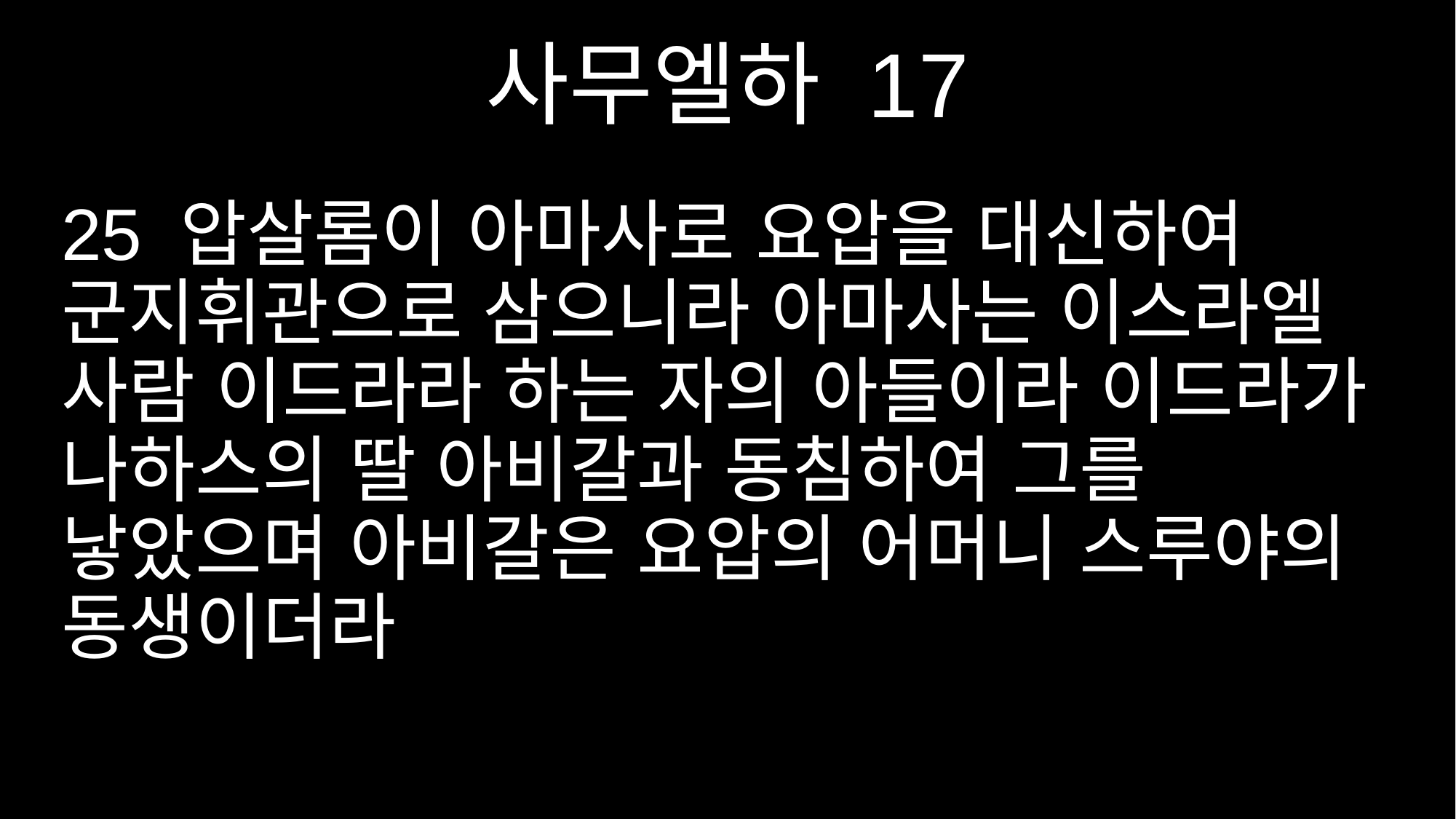

사무엘하 17
25 압살롬이 아마사로 요압을 대신하여 군지휘관으로 삼으니라 아마사는 이스라엘 사람 이드라라 하는 자의 아들이라 이드라가 나하스의 딸 아비갈과 동침하여 그를 낳았으며 아비갈은 요압의 어머니 스루야의 동생이더라